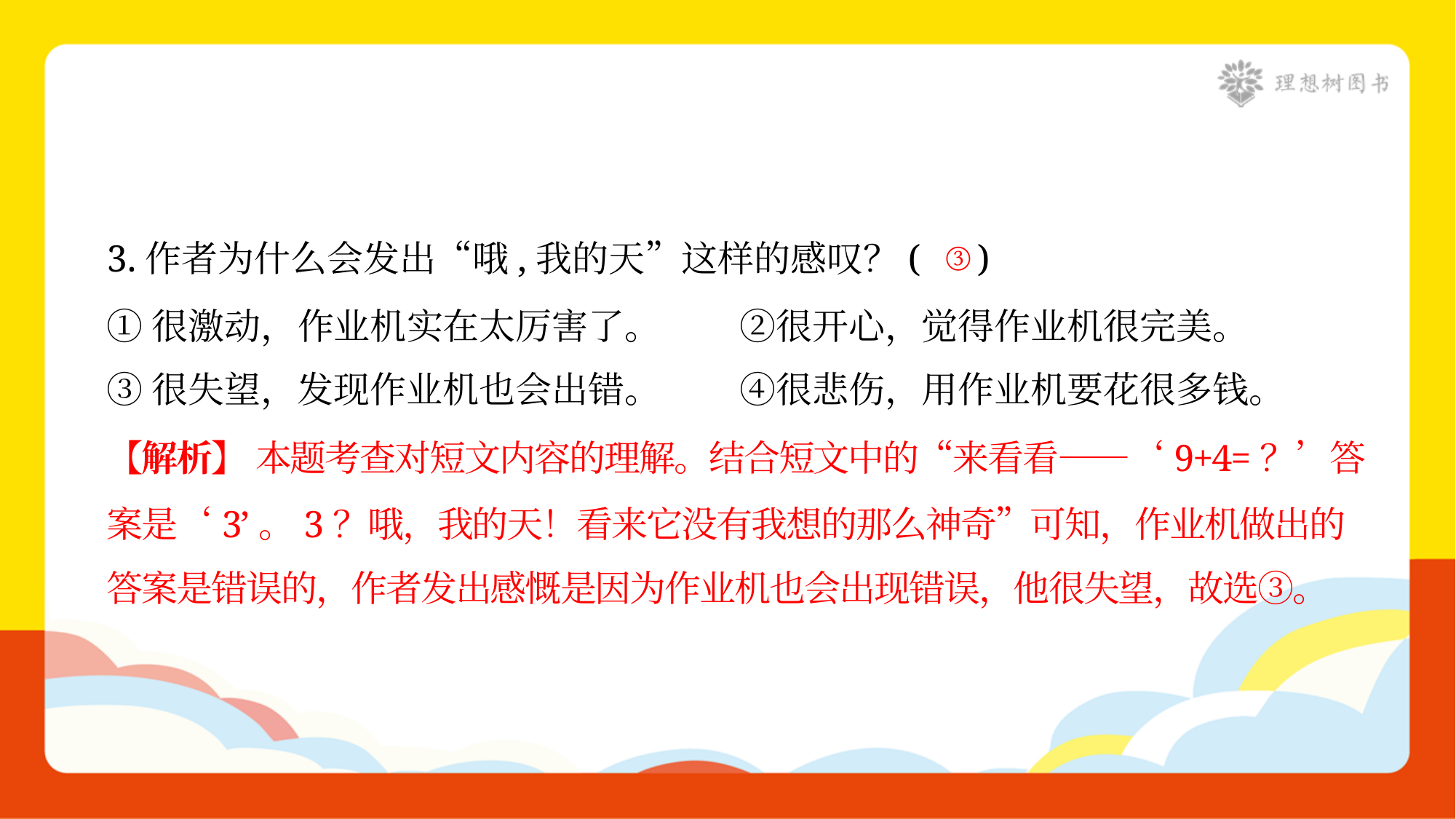

③
3.作者为什么会发出“哦,我的天”这样的感叹？(      )
①很激动，作业机实在太厉害了。	②很开心，觉得作业机很完美。
③很失望，发现作业机也会出错。	④很悲伤，用作业机要花很多钱。
【解析】 本题考查对短文内容的理解。结合短文中的“来看看——‘9+4=？’答
案是‘3’。3？哦，我的天！看来它没有我想的那么神奇”可知，作业机做出的
答案是错误的，作者发出感慨是因为作业机也会出现错误，他很失望，故选③。